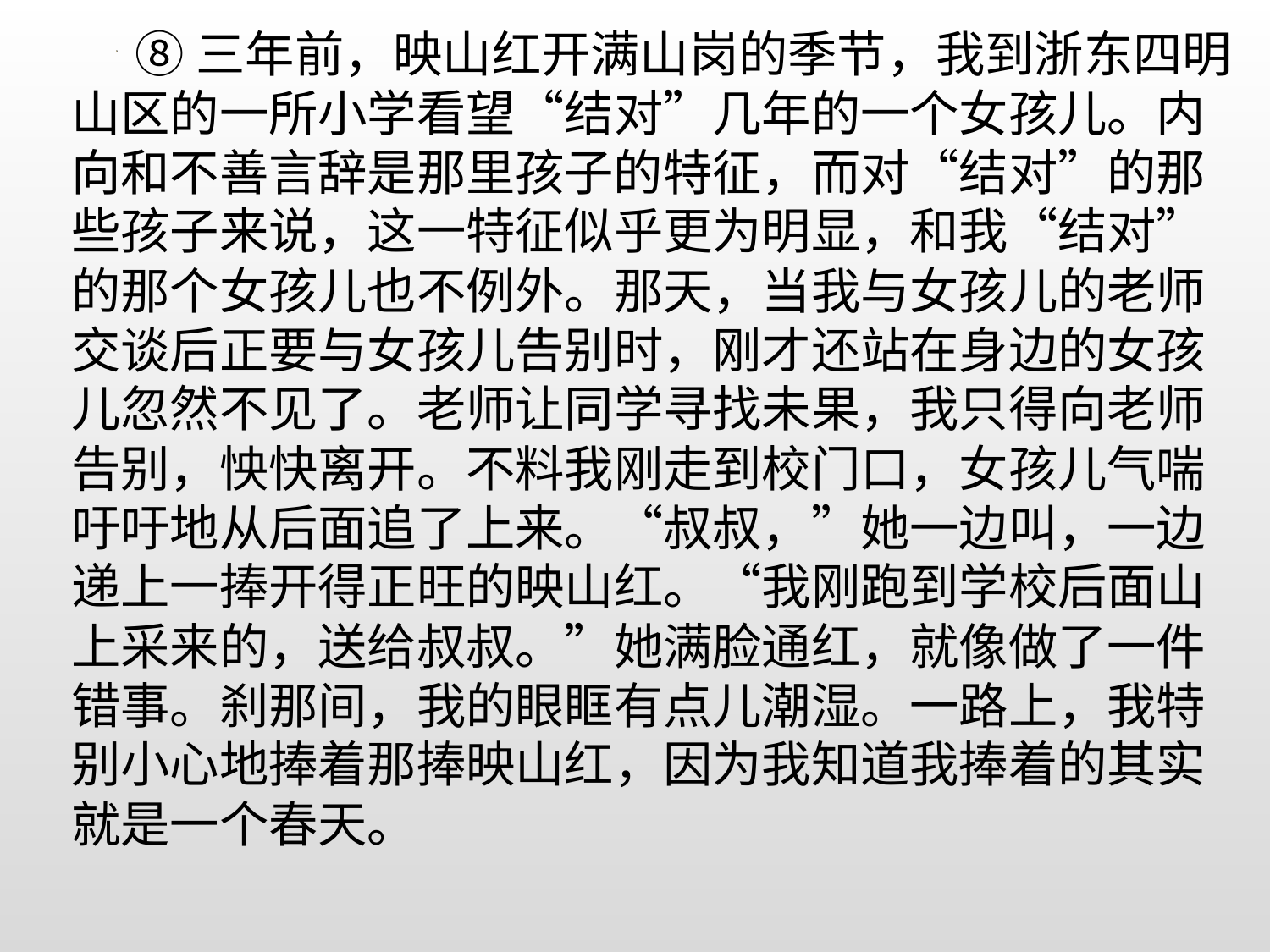

⑧三年前，映山红开满山岗的季节，我到浙东四明山区的一所小学看望“结对”几年的一个女孩儿。内向和不善言辞是那里孩子的特征，而对“结对”的那些孩子来说，这一特征似乎更为明显，和我“结对”的那个女孩儿也不例外。那天，当我与女孩儿的老师交谈后正要与女孩儿告别时，刚才还站在身边的女孩儿忽然不见了。老师让同学寻找未果，我只得向老师告别，怏快离开。不料我刚走到校门口，女孩儿气喘吁吁地从后面追了上来。“叔叔，”她一边叫，一边递上一捧开得正旺的映山红。“我刚跑到学校后面山上采来的，送给叔叔。”她满脸通红，就像做了一件错事。刹那间，我的眼眶有点儿潮湿。一路上，我特别小心地捧着那捧映山红，因为我知道我捧着的其实就是一个春天。